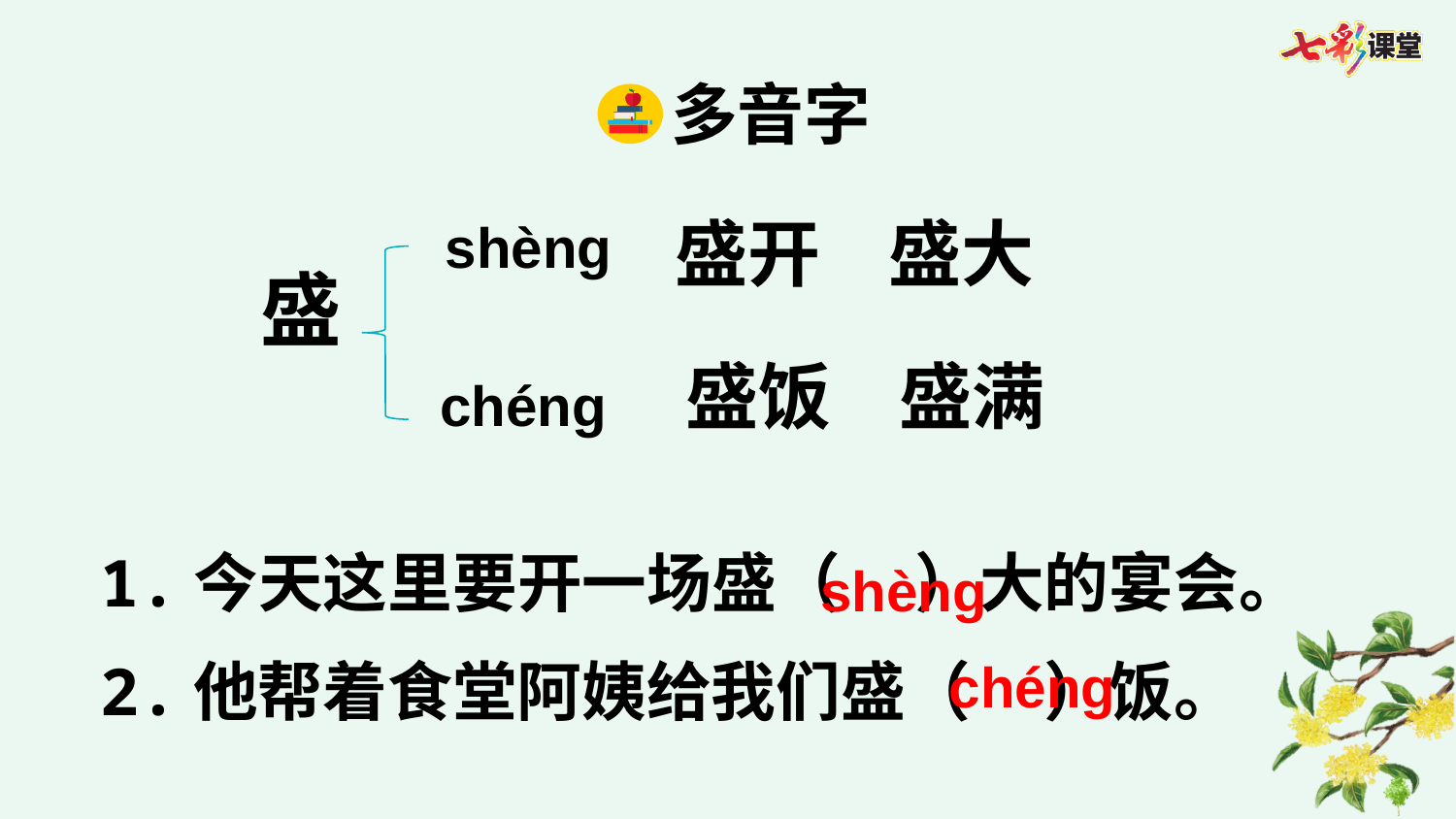

多音字

盛开
盛大
shèng

盛
盛饭
盛满
chéng
1.今天这里要开一场盛（     ）大的宴会。
shèng
2.他帮着食堂阿姨给我们盛（     ）饭。
chéng